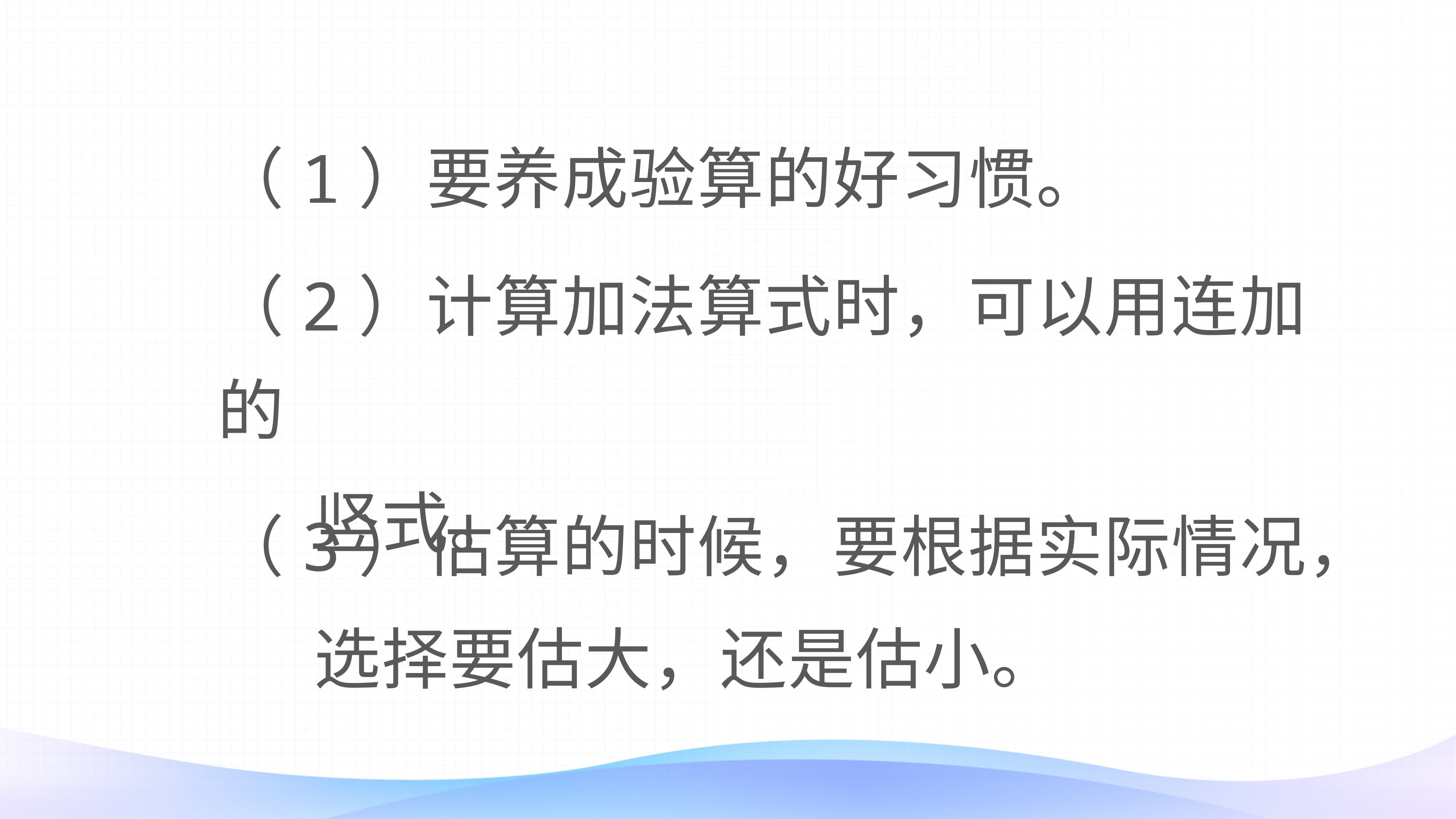

（1）要养成验算的好习惯。
（2）计算加法算式时，可以用连加的
     竖式。
（3）估算的时候，要根据实际情况，
     选择要估大，还是估小。